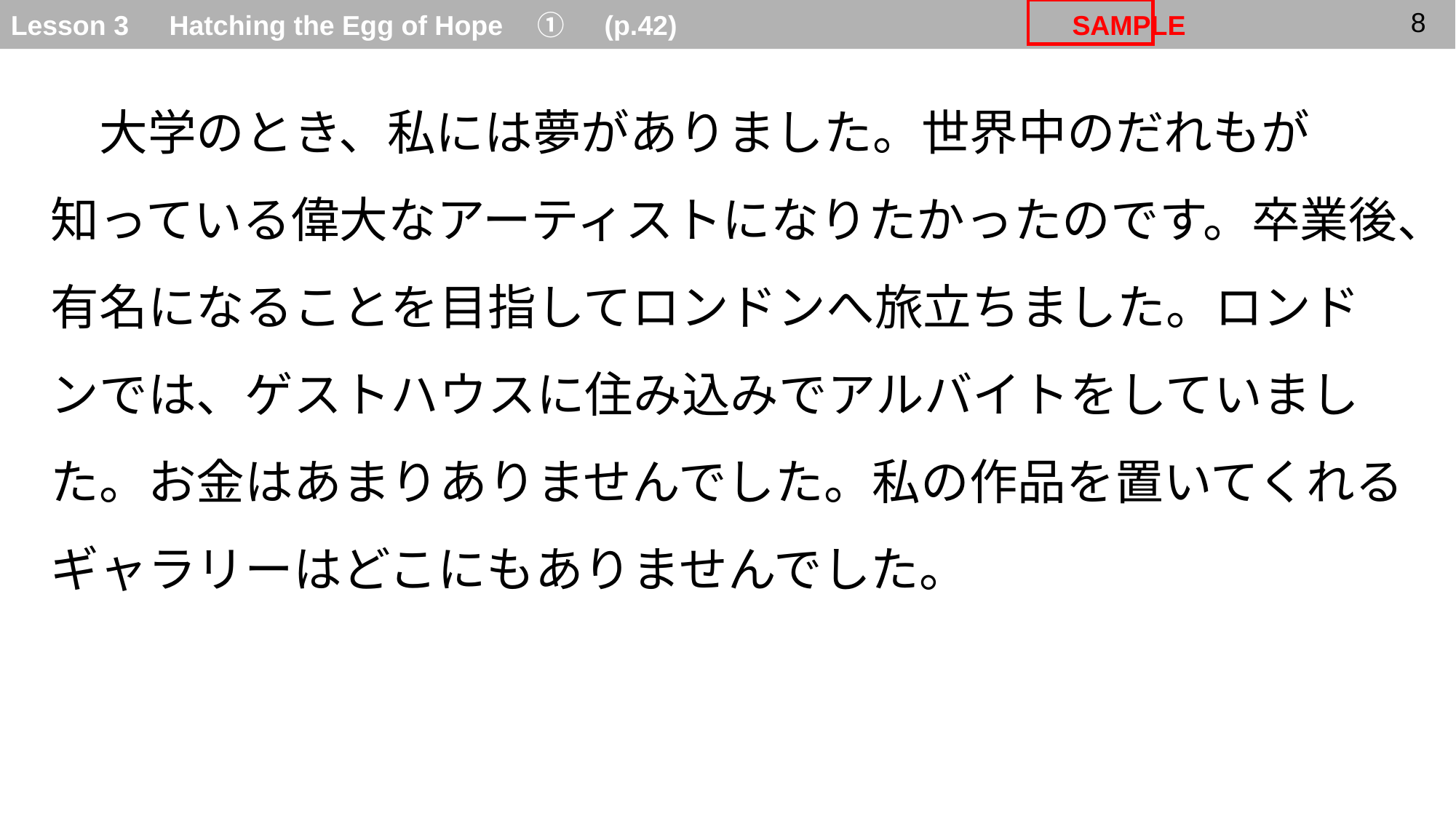

# 大学のとき、私には夢がありました。世界中のだれもが知っている偉大なアーティストになりたかったのです。卒業後、有名になることを目指してロンドンへ旅立ちました。ロンドンでは、ゲストハウスに住み込みでアルバイトをしていました。お金はあまりありませんでした。私の作品を置いてくれるギャラリーはどこにもありませんでした。